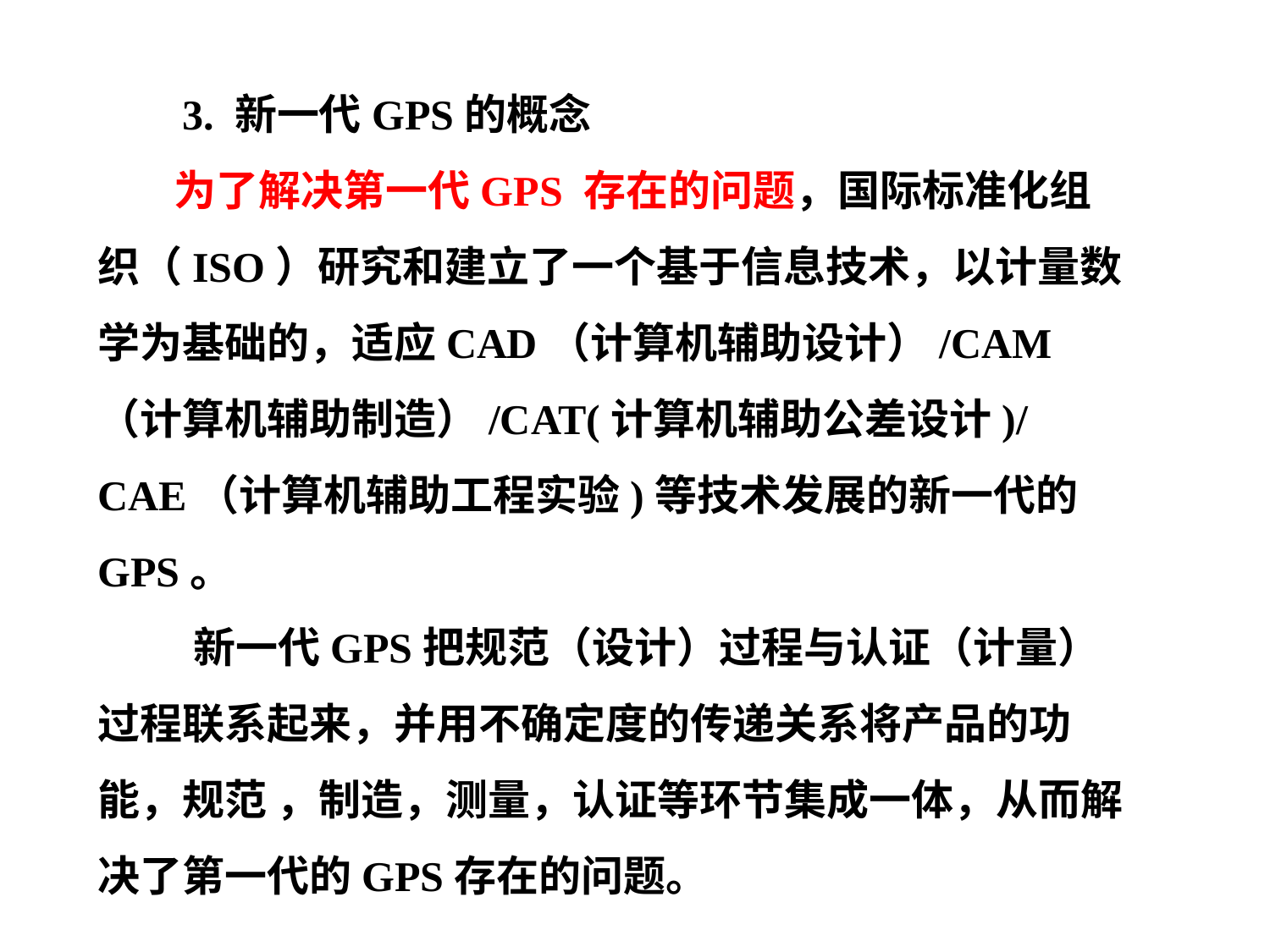

20
        3. 新一代GPS的概念
       为了解决第一代GPS 存在的问题，国际标准化组织（ISO）研究和建立了一个基于信息技术，以计量数学为基础的，适应CAD（计算机辅助设计）/CAM（计算机辅助制造）/CAT(计算机辅助公差设计)/CAE（计算机辅助工程实验)等技术发展的新一代的GPS。
         新一代GPS把规范（设计）过程与认证（计量）过程联系起来，并用不确定度的传递关系将产品的功能，规范 ，制造，测量，认证等环节集成一体，从而解决了第一代的GPS存在的问题。